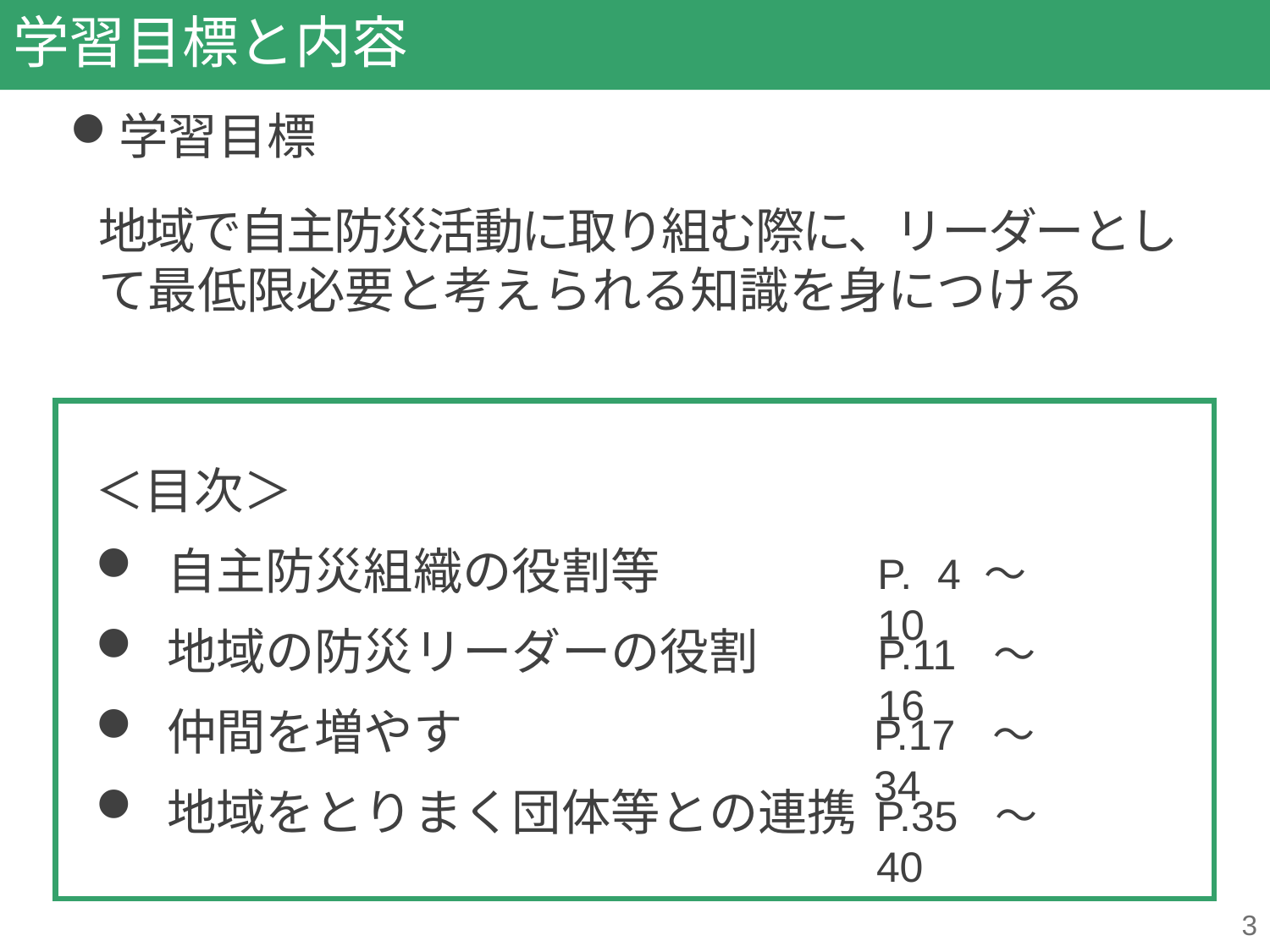

# 学習目標と内容
学習目標

地域で自主防災活動に取り組む際に、リーダーとして最低限必要と考えられる知識を身につける
＜目次＞
自主防災組織の役割等
地域の防災リーダーの役割
仲間を増やす
地域をとりまく団体等との連携
P. 4～10
P.11～16
P.17～34
P.35～40
3